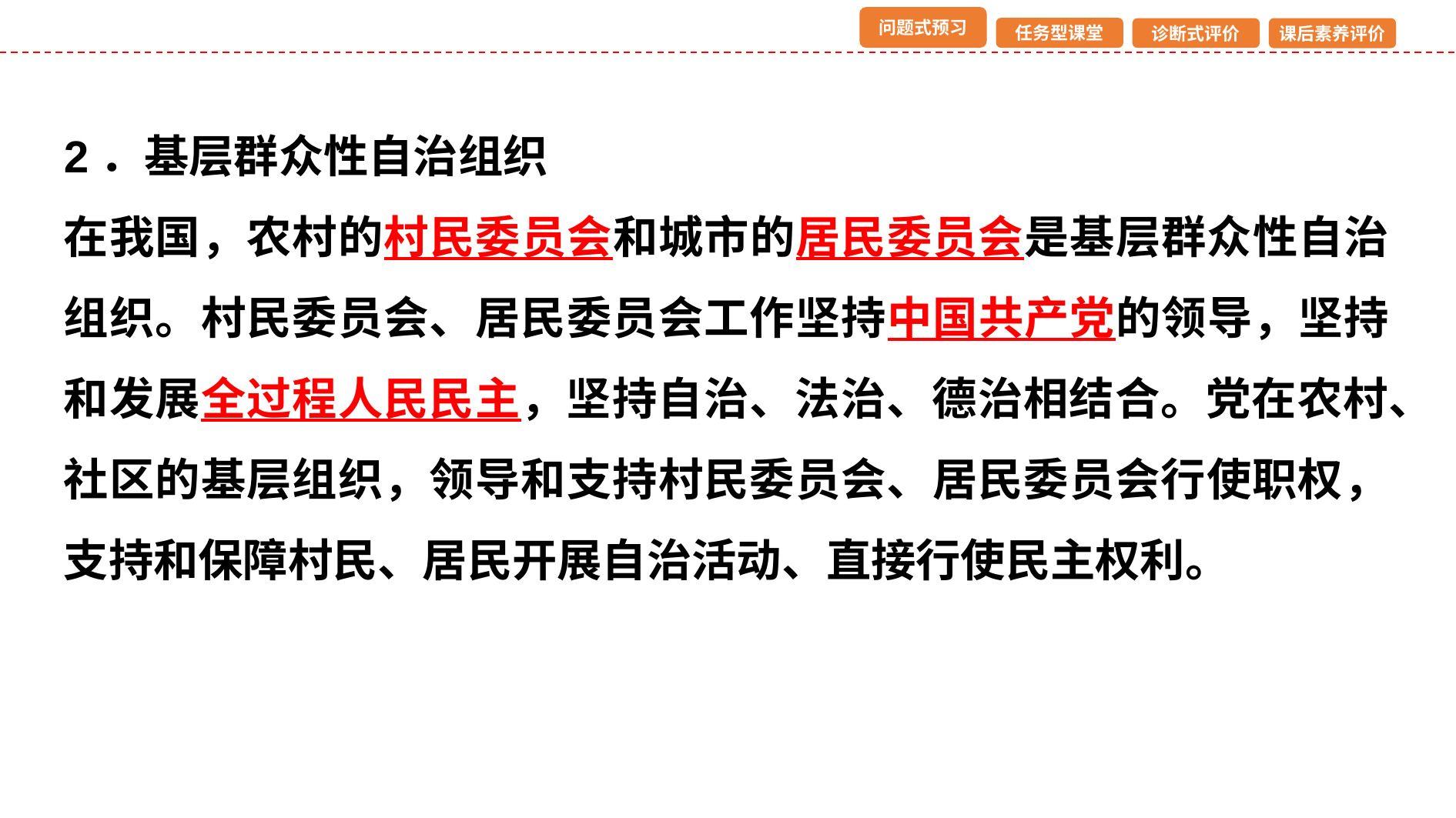

2．基层群众性自治组织
在我国，农村的村民委员会和城市的居民委员会是基层群众性自治组织。村民委员会、居民委员会工作坚持中国共产党的领导，坚持和发展全过程人民民主，坚持自治、法治、德治相结合。党在农村、社区的基层组织，领导和支持村民委员会、居民委员会行使职权，支持和保障村民、居民开展自治活动、直接行使民主权利。